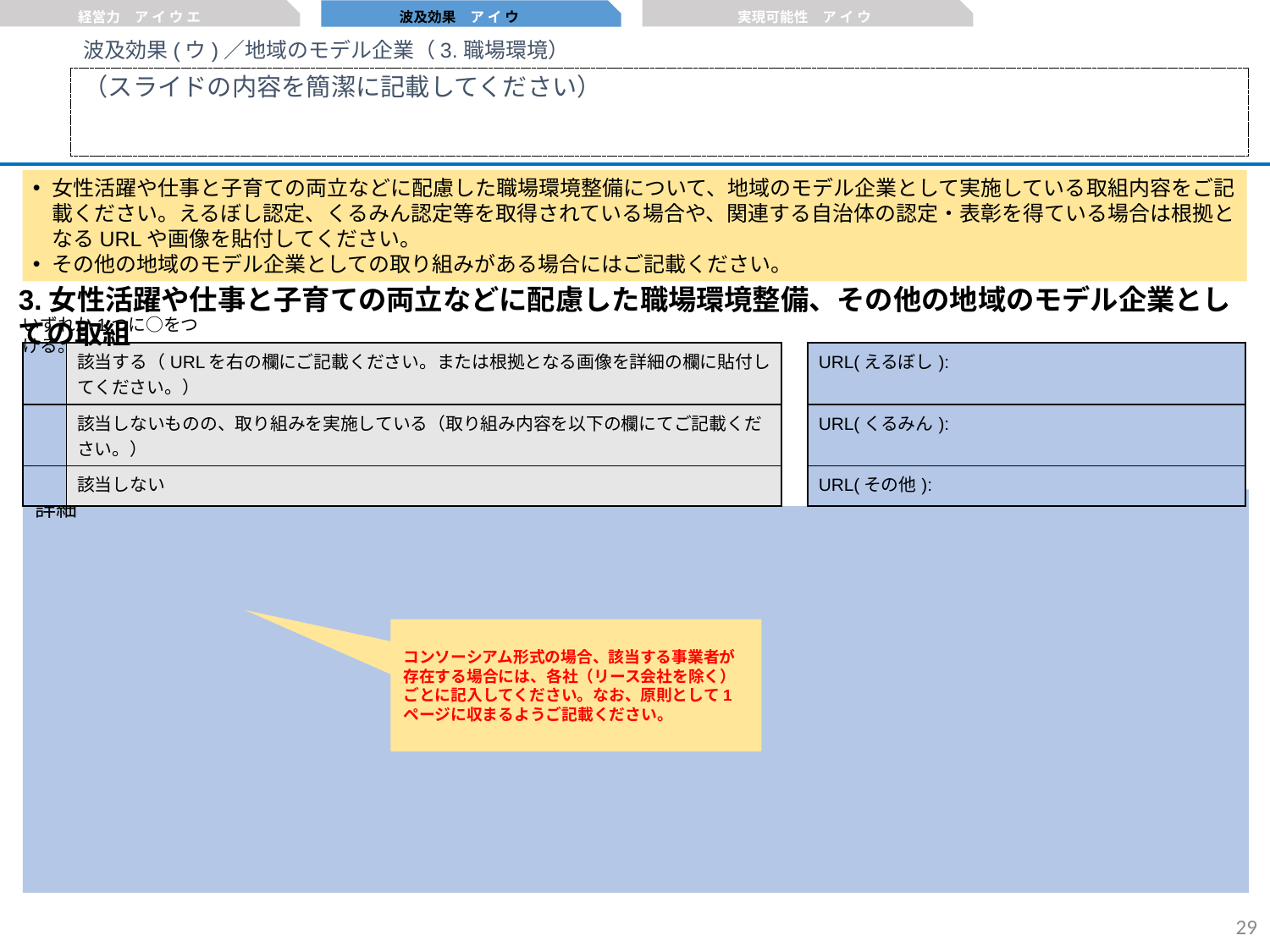

経営力　ア イ ウ エ
実現可能性　ア イ ウ
波及効果　ア イ ウ
波及効果(ウ)／地域のモデル企業（3.職場環境）
（スライドの内容を簡潔に記載してください）
女性活躍や仕事と子育ての両立などに配慮した職場環境整備について、地域のモデル企業として実施している取組内容をご記載ください。えるぼし認定、くるみん認定等を取得されている場合や、関連する自治体の認定・表彰を得ている場合は根拠となるURLや画像を貼付してください。
その他の地域のモデル企業としての取り組みがある場合にはご記載ください。
3.女性活躍や仕事と子育ての両立などに配慮した職場環境整備、その他の地域のモデル企業としての取組
いずれか1つに○をつける。
|  | 該当する（URLを右の欄にご記載ください。または根拠となる画像を詳細の欄に貼付してください。） |  | URL(えるぼし): |
| --- | --- | --- | --- |
|  | 該当しないものの、取り組みを実施している（取り組み内容を以下の欄にてご記載ください。） |  | URL(くるみん): |
|  | 該当しない |  | URL(その他): |
詳細
コンソーシアム形式の場合、該当する事業者が存在する場合には、各社（リース会社を除く）ごとに記入してください。なお、原則として1ページに収まるようご記載ください。
29